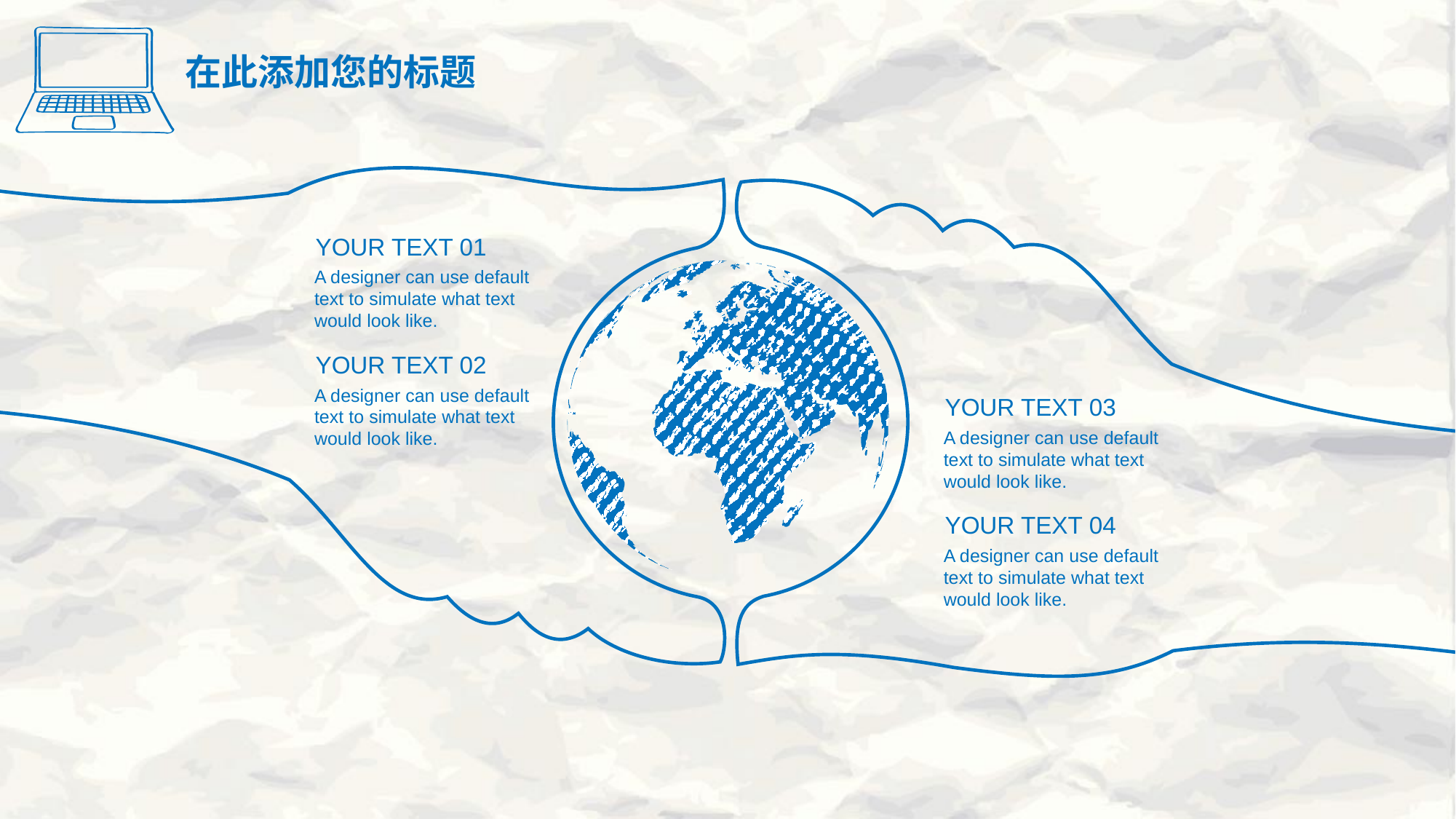

在此添加您的标题

YOUR TEXT 01
A designer can use default text to simulate what text would look like.

YOUR TEXT 02
A designer can use default text to simulate what text would look like.
YOUR TEXT 03
A designer can use default text to simulate what text would look like.
YOUR TEXT 04
A designer can use default text to simulate what text would look like.